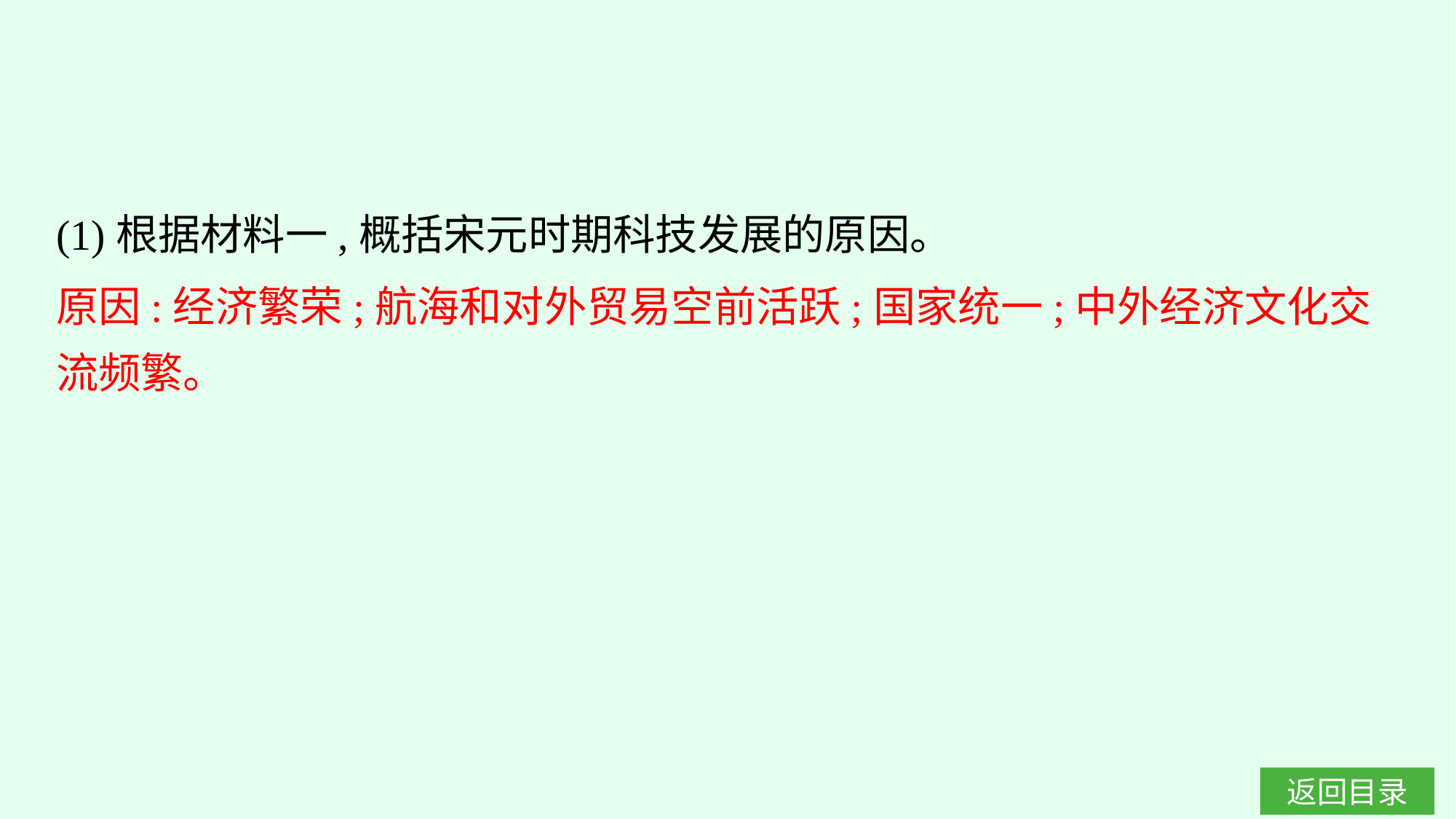

(1)根据材料一,概括宋元时期科技发展的原因。
原因:经济繁荣;航海和对外贸易空前活跃;国家统一;中外经济文化交流频繁。